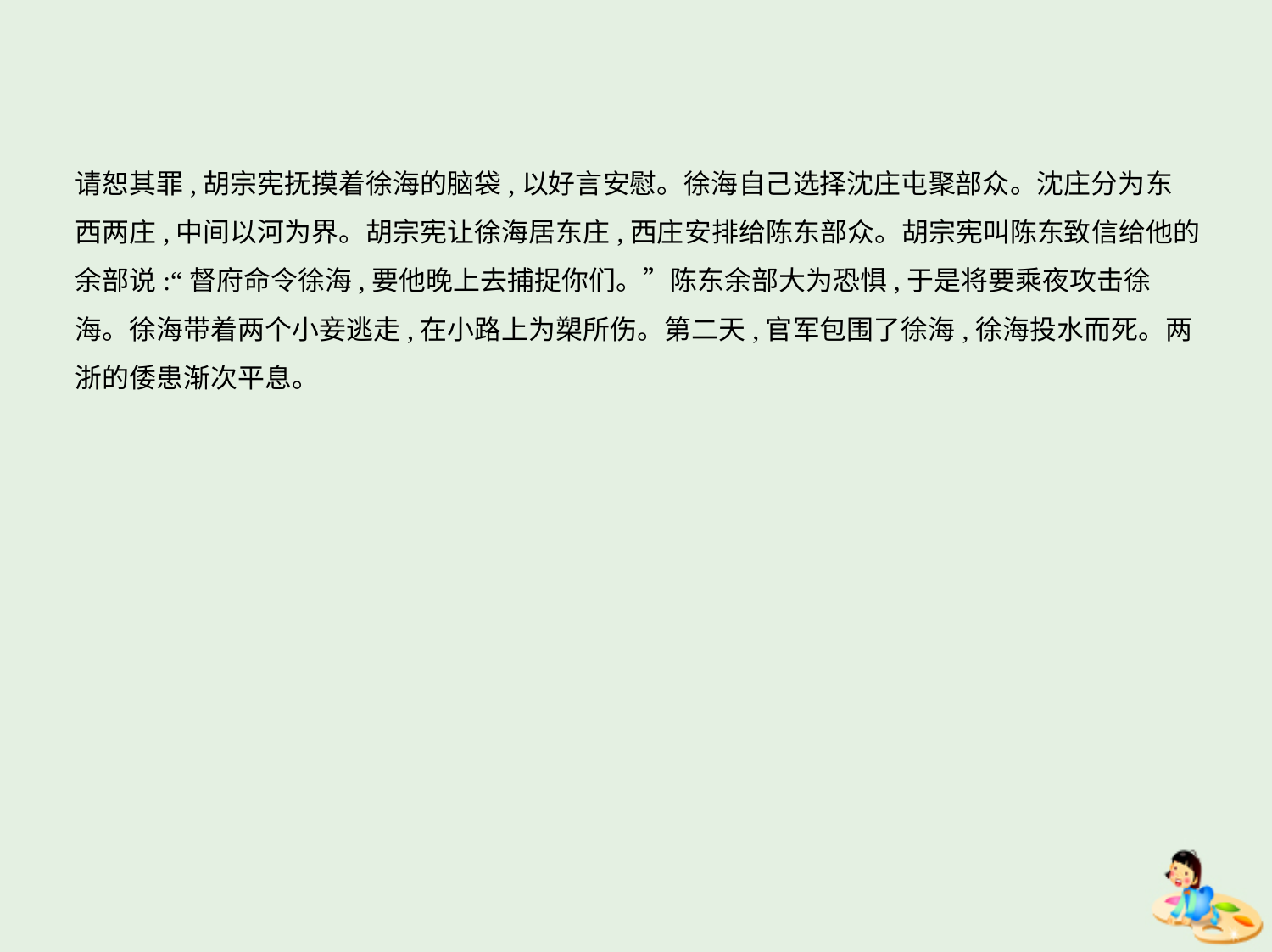

请恕其罪,胡宗宪抚摸着徐海的脑袋,以好言安慰。徐海自己选择沈庄屯聚部众。沈庄分为东
西两庄,中间以河为界。胡宗宪让徐海居东庄,西庄安排给陈东部众。胡宗宪叫陈东致信给他的余部说:“督府命令徐海,要他晚上去捕捉你们。”陈东余部大为恐惧,于是将要乘夜攻击徐
海。徐海带着两个小妾逃走,在小路上为槊所伤。第二天,官军包围了徐海,徐海投水而死。两
浙的倭患渐次平息。